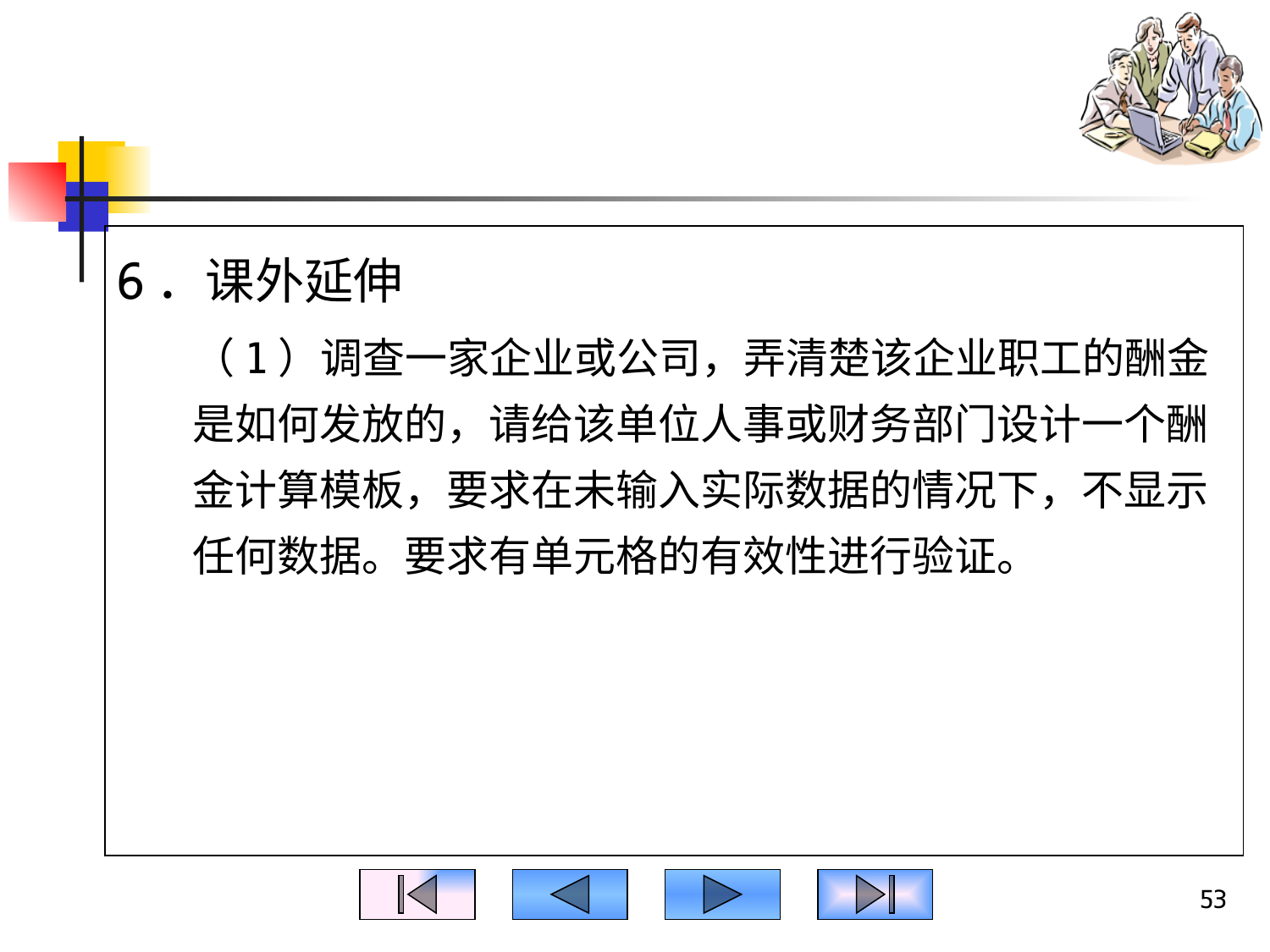

#
6．课外延伸
（1）调查一家企业或公司，弄清楚该企业职工的酬金是如何发放的，请给该单位人事或财务部门设计一个酬金计算模板，要求在未输入实际数据的情况下，不显示任何数据。要求有单元格的有效性进行验证。
53